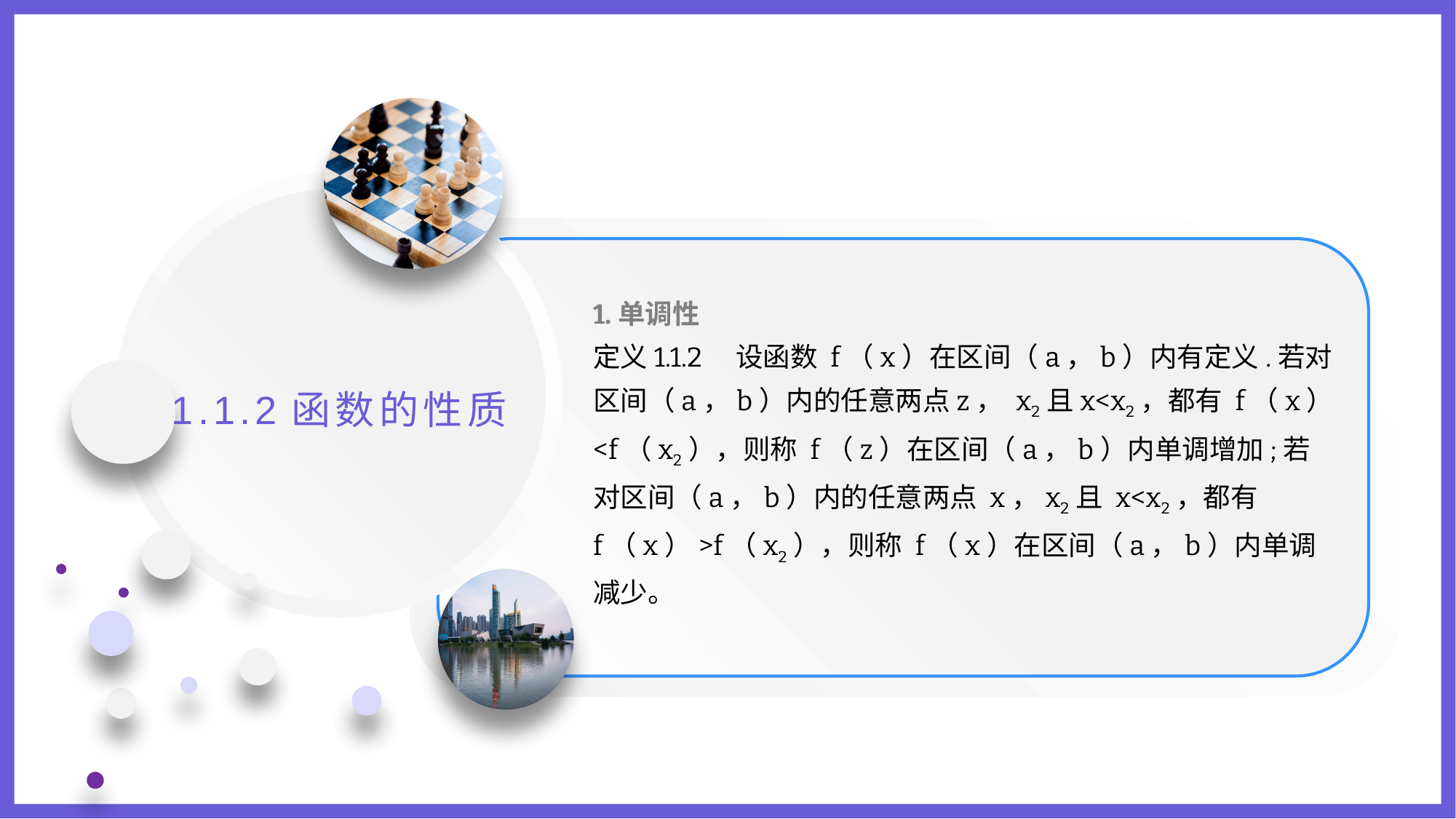

1.单调性
定义1.1.2     设函数 f（x）在区间（a，b）内有定义.若对区间（a，b）内的任意两点z， x2且x<x2，都有 f（x）<f（x2），则称 f（z）在区间（a，b）内单调增加;若对区间（a，b）内的任意两点 x，x2且 x<x2，都有 f（x）>f（x2），则称 f（x）在区间（a，b）内单调减少。

1.1.2函数的性质